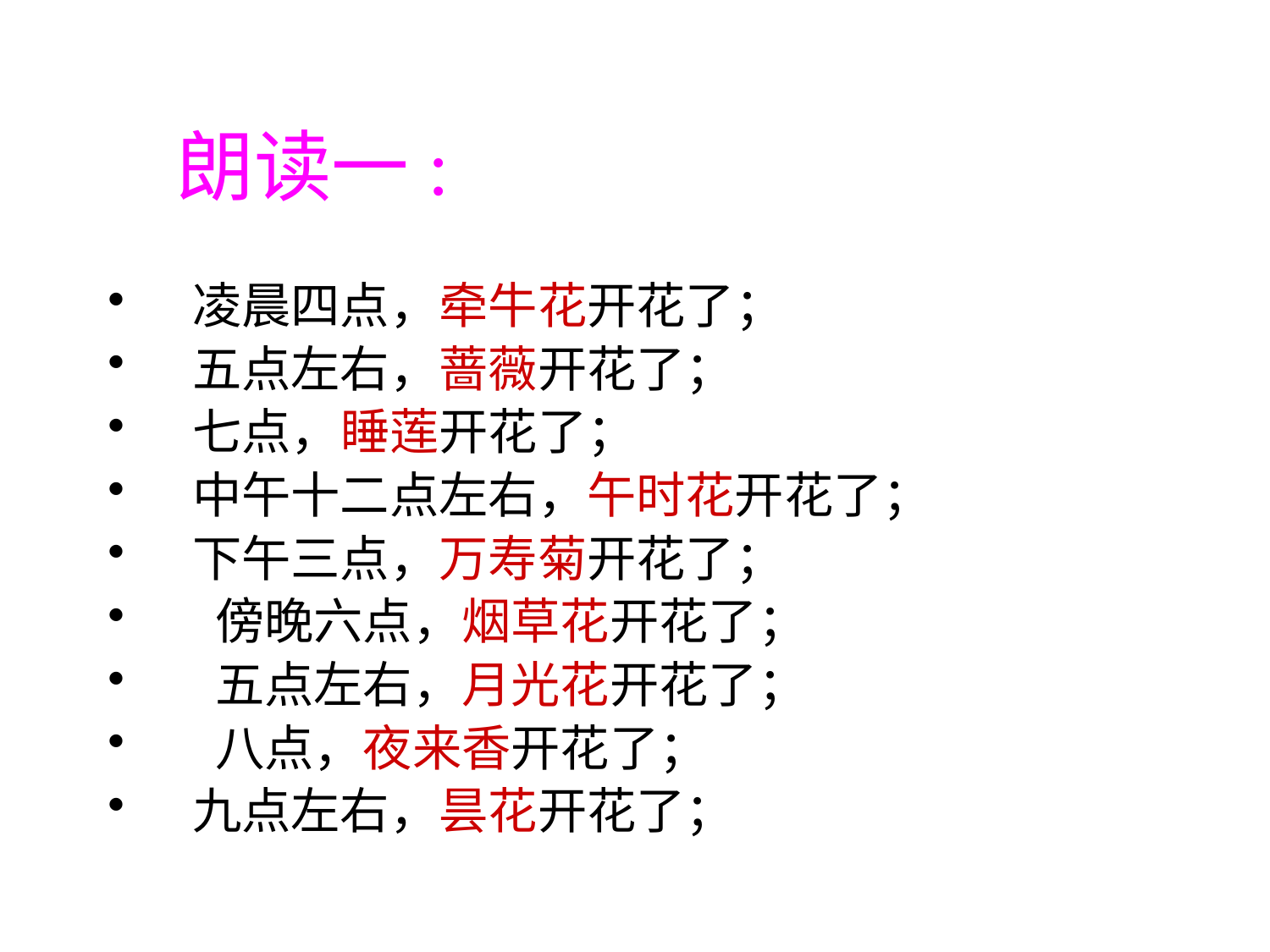

# 朗读一:
凌晨四点，牵牛花开花了；
五点左右，蔷薇开花了；
七点，睡莲开花了；
中午十二点左右，午时花开花了；
下午三点，万寿菊开花了；
 傍晚六点，烟草花开花了；
 五点左右，月光花开花了；
 八点，夜来香开花了；
九点左右，昙花开花了；